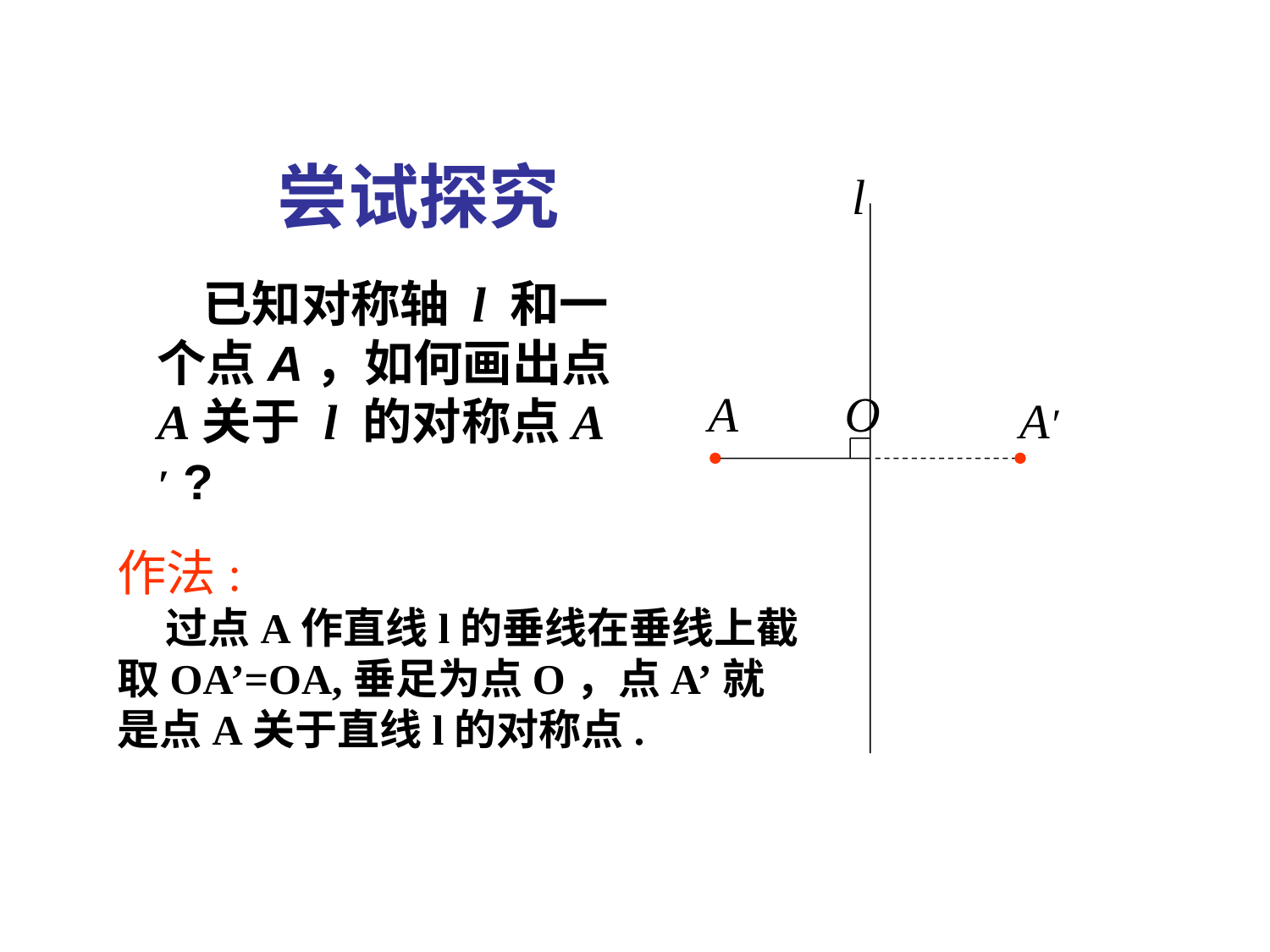

尝试探究
 l

   已知对称轴 l 和一个点A，如何画出点A关于 l 的对称点A′ ?
A
O

A′

作法:
    过点A作直线l的垂线在垂线上截取OA’=OA,垂足为点O，点A’就是点A关于直线l的对称点.